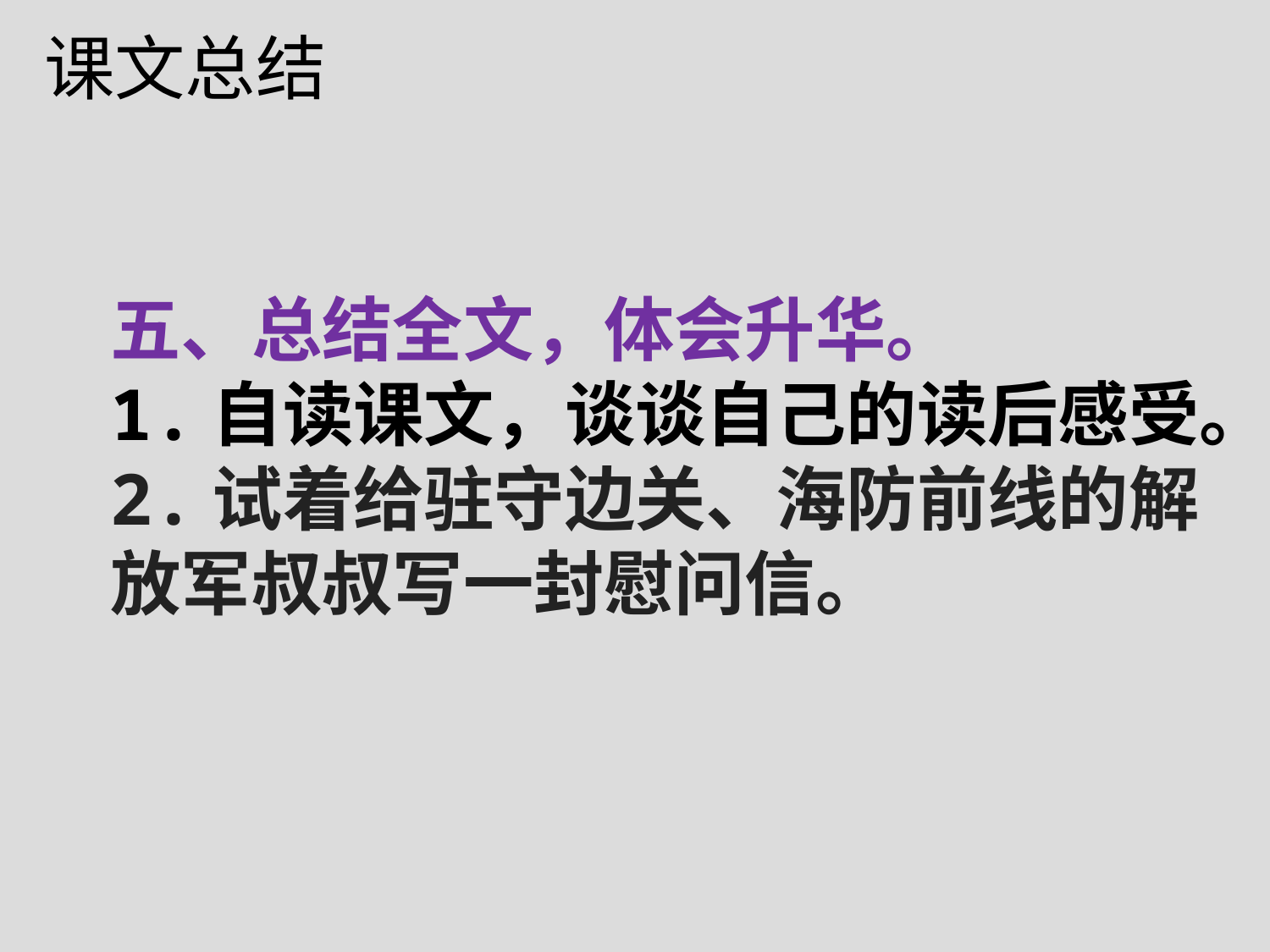

课文总结
五、总结全文，体会升华。
1.自读课文，谈谈自己的读后感受。
2.试着给驻守边关、海防前线的解放军叔叔写一封慰问信。